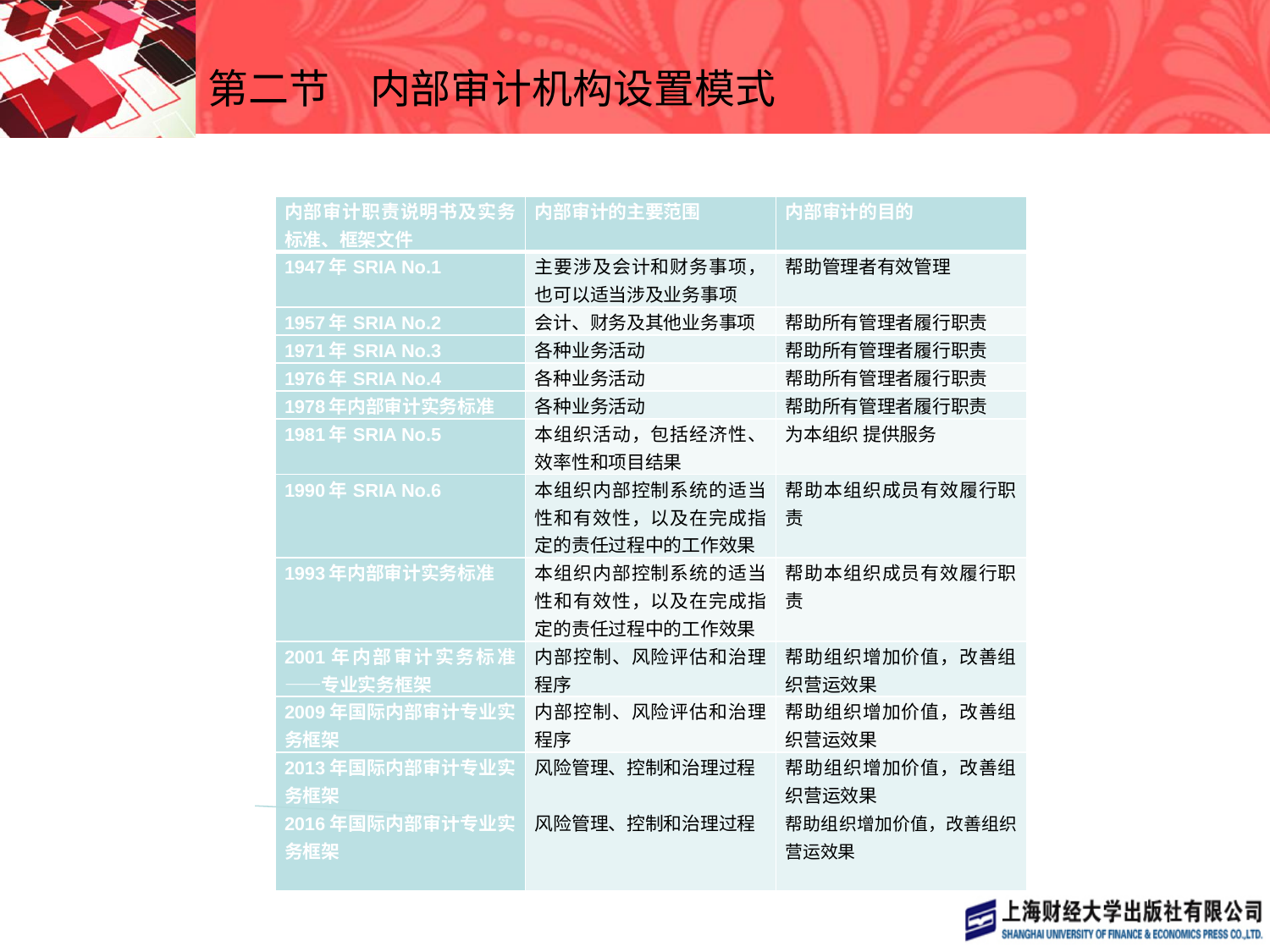

# 第二节　内部审计机构设置模式
| 内部审计职责说明书及实务标准、框架文件 | 内部审计的主要范围 | 内部审计的目的 |
| --- | --- | --- |
| 1947年SRIA No.1 | 主要涉及会计和财务事项，也可以适当涉及业务事项 | 帮助管理者有效管理 |
| 1957年SRIA No.2 | 会计、财务及其他业务事项 | 帮助所有管理者履行职责 |
| 1971年SRIA No.3 | 各种业务活动 | 帮助所有管理者履行职责 |
| 1976年SRIA No.4 | 各种业务活动 | 帮助所有管理者履行职责 |
| 1978年内部审计实务标准 | 各种业务活动 | 帮助所有管理者履行职责 |
| 1981年SRIA No.5 | 本组织活动，包括经济性、效率性和项目结果 | 为本组织 提供服务 |
| 1990年SRIA No.6 | 本组织内部控制系统的适当性和有效性，以及在完成指定的责任过程中的工作效果 | 帮助本组织成员有效履行职责 |
| 1993年内部审计实务标准 | 本组织内部控制系统的适当性和有效性，以及在完成指定的责任过程中的工作效果 | 帮助本组织成员有效履行职责 |
| 2001年内部审计实务标准——专业实务框架 | 内部控制、风险评估和治理程序 | 帮助组织增加价值，改善组织营运效果 |
| 2009年国际内部审计专业实务框架 | 内部控制、风险评估和治理程序 | 帮助组织增加价值，改善组织营运效果 |
| 2013年国际内部审计专业实务框架 2016年国际内部审计专业实务框架 | 风险管理、控制和治理过程 风险管理、控制和治理过程 | 帮助组织增加价值，改善组织营运效果 帮助组织增加价值，改善组织营运效果 |